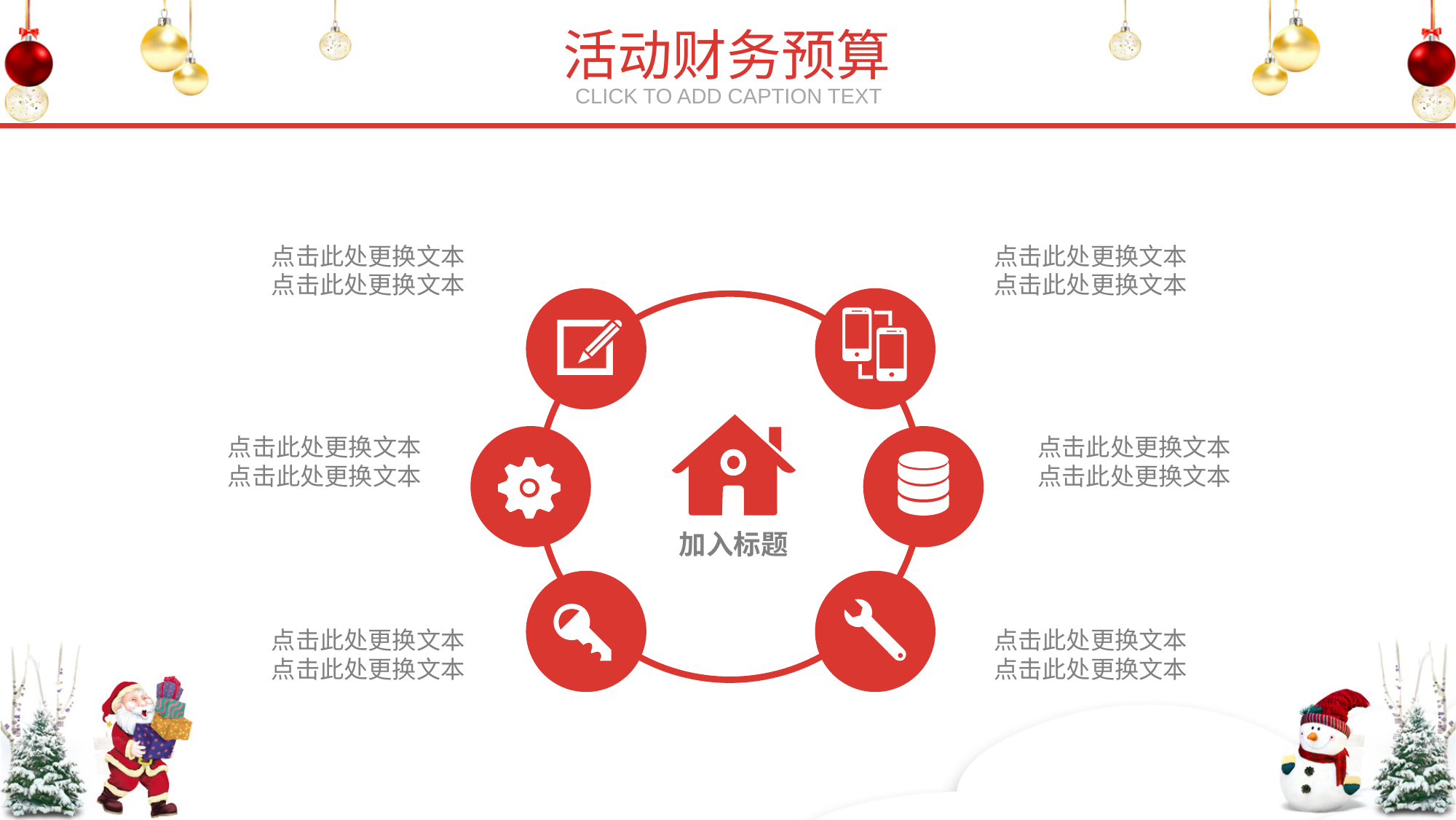

活动财务预算
CLICK TO ADD CAPTION TEXT

点击此处更换文本
点击此处更换文本
点击此处更换文本
点击此处更换文本

点击此处更换文本
点击此处更换文本
点击此处更换文本
点击此处更换文本

加入标题

点击此处更换文本
点击此处更换文本
点击此处更换文本
点击此处更换文本